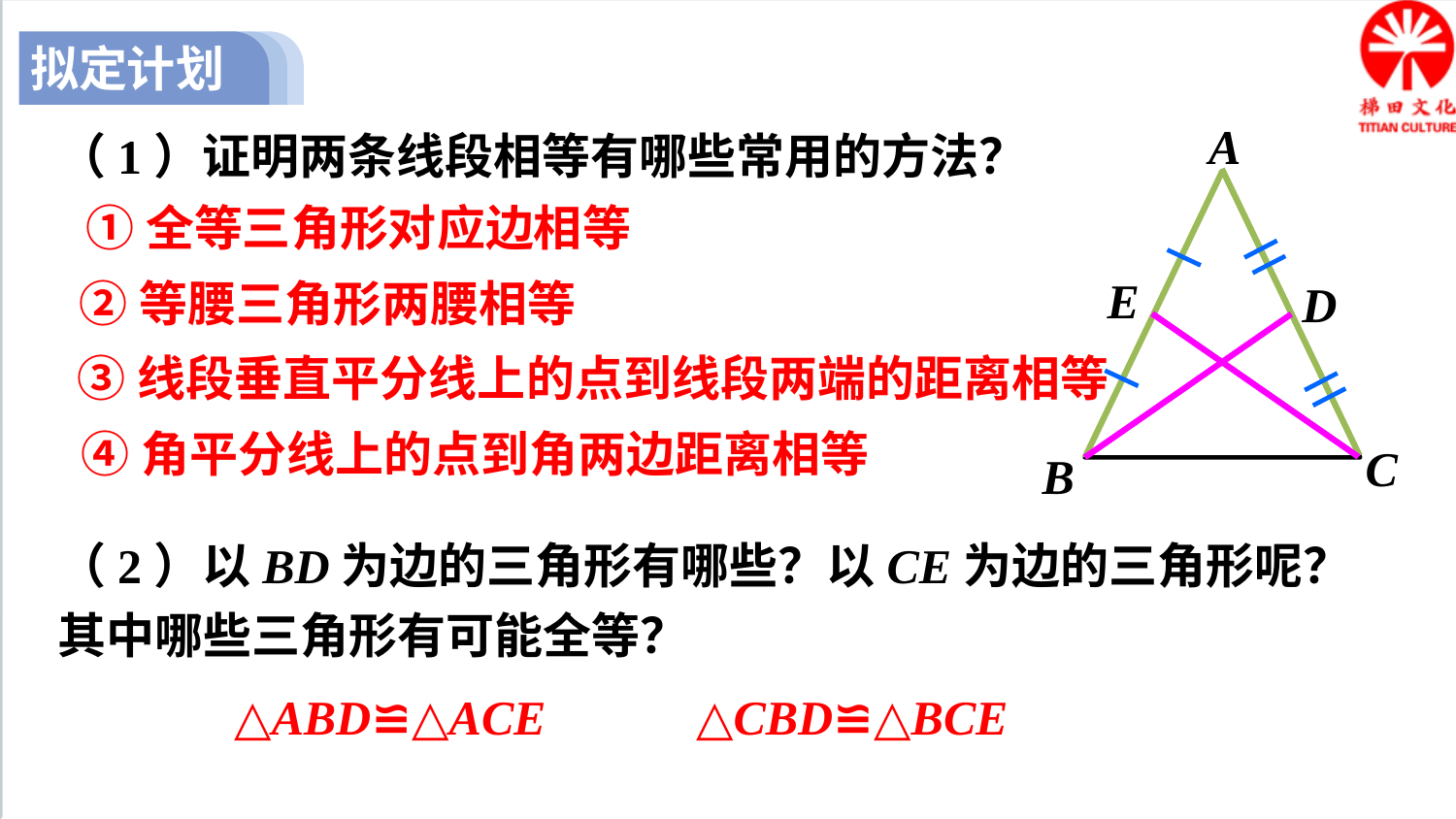

拟定计划

（1）证明两条线段相等有哪些常用的方法？
A

E
D
C
B
①全等三角形对应边相等
②等腰三角形两腰相等
③线段垂直平分线上的点到线段两端的距离相等
④角平分线上的点到角两边距离相等
（2）以BD为边的三角形有哪些？以CE为边的三角形呢？其中哪些三角形有可能全等？
△ABD≌△ACE
△CBD≌△BCE